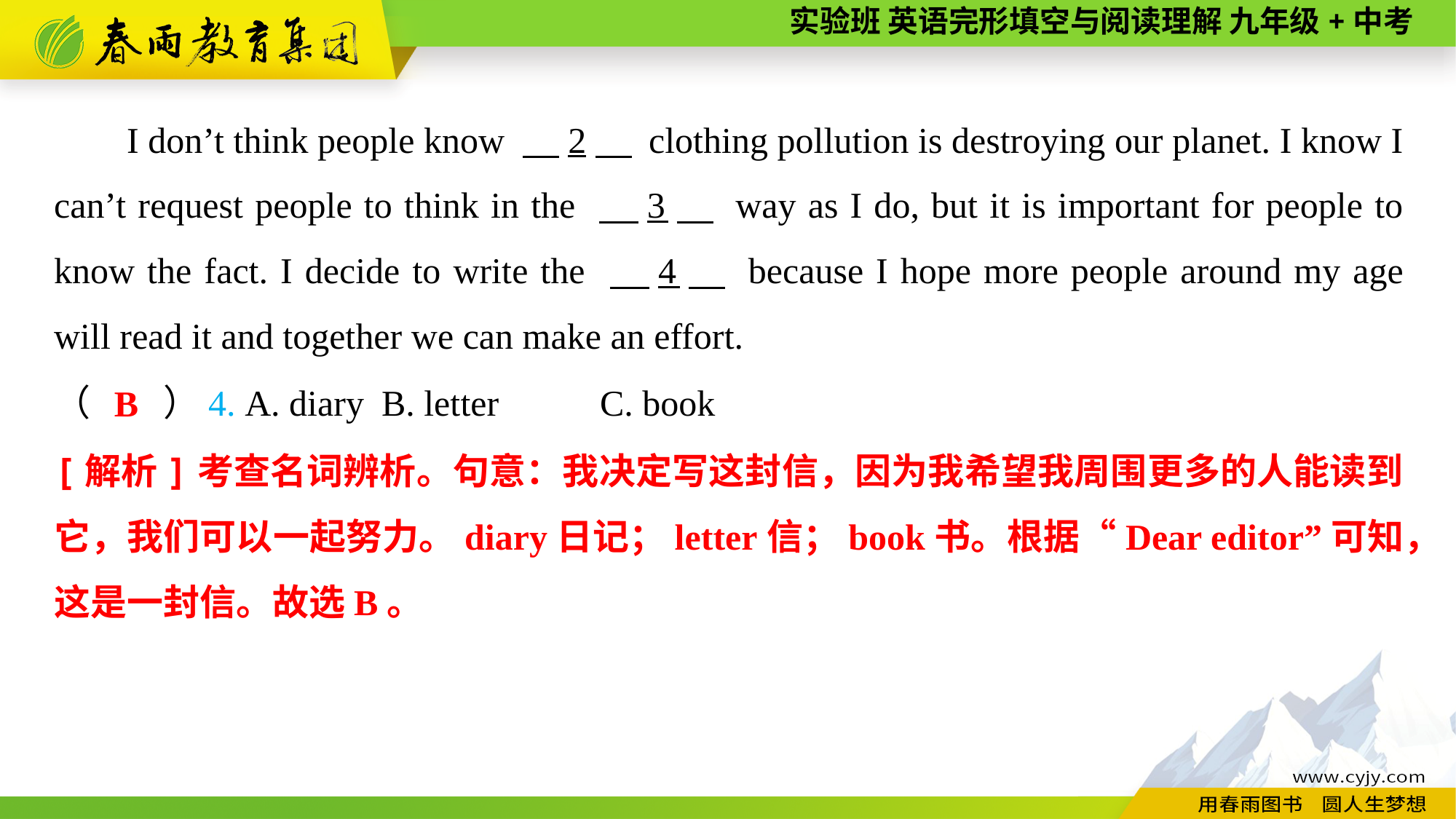

I don’t think people know 　2　 clothing pollution is destroying our planet. I know I can’t request people to think in the 　3　 way as I do, but it is important for people to know the fact. I decide to write the 　4　 because I hope more people around my age will read it and together we can make an effort.
（　　）4. A. diary	B. letter	C. book
B
[解析]考查名词辨析。句意：我决定写这封信，因为我希望我周围更多的人能读到它，我们可以一起努力。diary日记；letter信；book书。根据“Dear editor”可知，这是一封信。故选B。